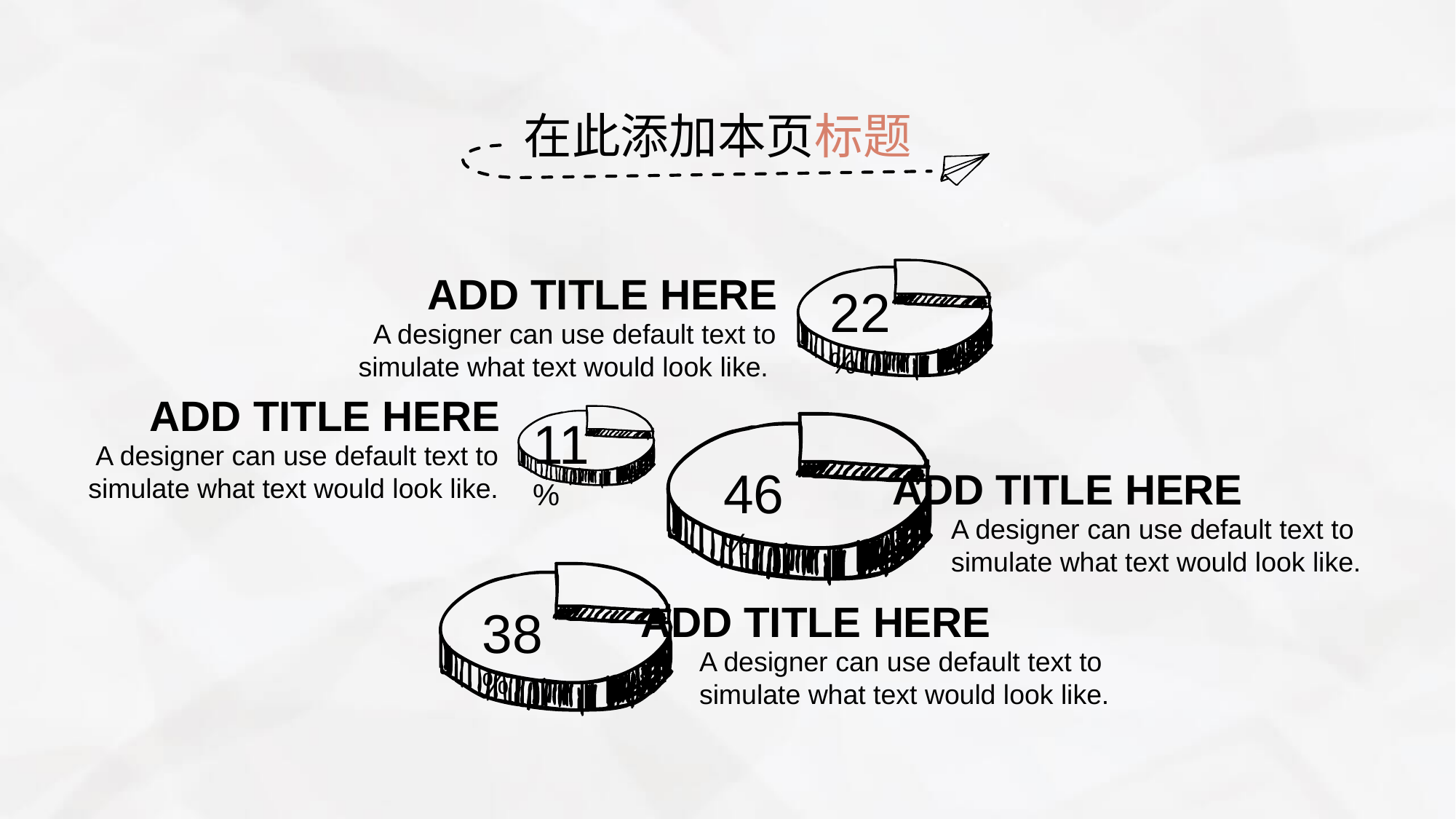

在此添加本页标题

ADD TITLE HERE
22%
A designer can use default text to simulate what text would look like.
ADD TITLE HERE
11%

A designer can use default text to simulate what text would look like.

46%
ADD TITLE HERE
A designer can use default text to simulate what text would look like.

ADD TITLE HERE
38%
A designer can use default text to simulate what text would look like.